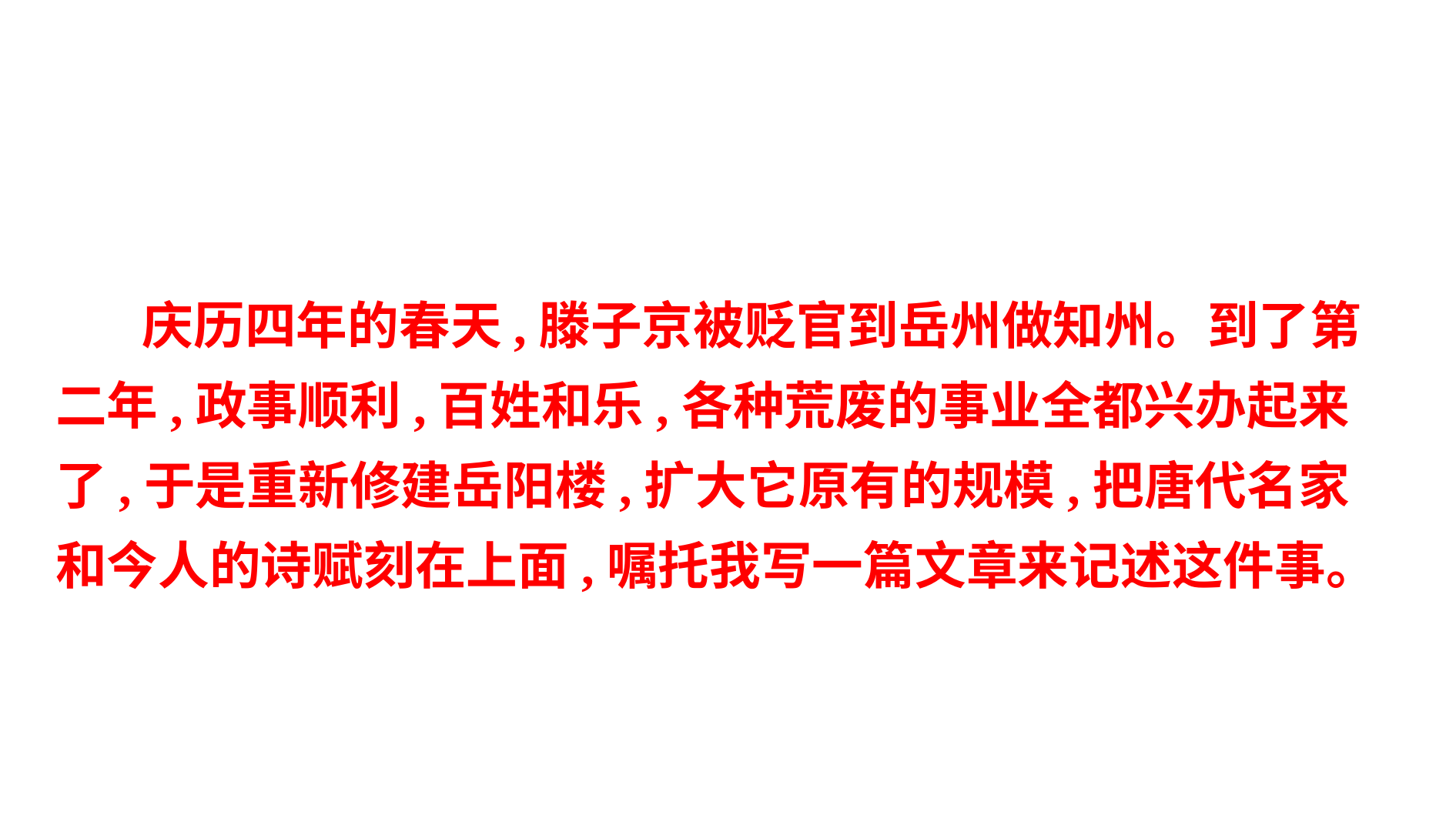

庆历四年的春天,滕子京被贬官到岳州做知州。到了第二年,政事顺利,百姓和乐,各种荒废的事业全都兴办起来了,于是重新修建岳阳楼,扩大它原有的规模,把唐代名家和今人的诗赋刻在上面,嘱托我写一篇文章来记述这件事。